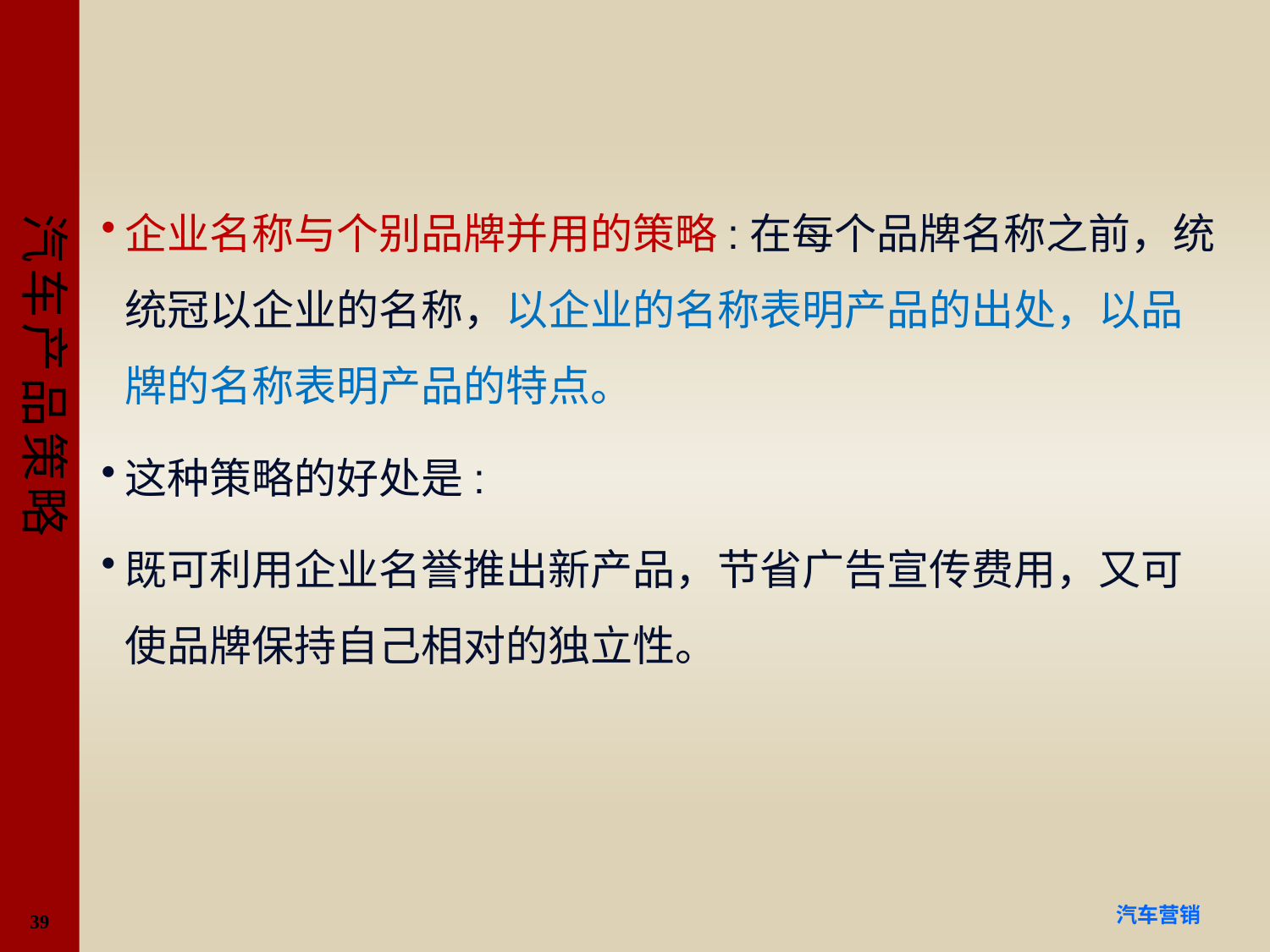

#
企业名称与个别品牌并用的策略:在每个品牌名称之前，统统冠以企业的名称，以企业的名称表明产品的出处，以品牌的名称表明产品的特点。
这种策略的好处是:
既可利用企业名誉推出新产品，节省广告宣传费用，又可使品牌保持自己相对的独立性。
39